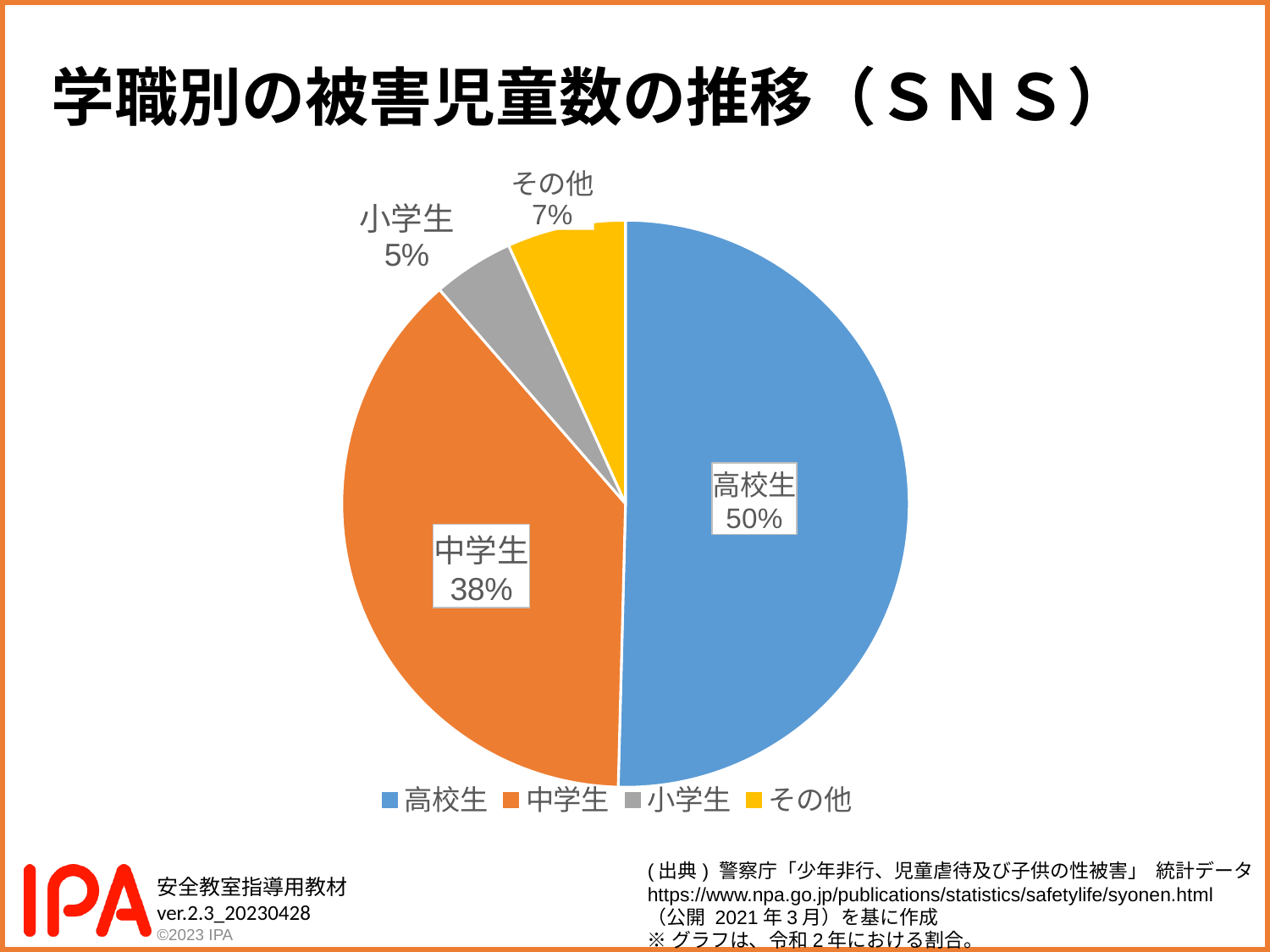

学職別の被害児童数の推移（ＳＮＳ）

### Chart

| Category |  |
|---|---|
| 高校生 | 0.5041231445849368 |
| 中学生 | 0.38207806487080814 |
| 小学生 | 0.04617921935129192 |
| その他 | 0.06761957119296316 |
(出典) 警察庁「少年非行、児童虐待及び子供の性被害」  統計データ
https://www.npa.go.jp/publications/statistics/safetylife/syonen.html
（公開 2021年3月）を基に作成
※グラフは、令和2年における割合。